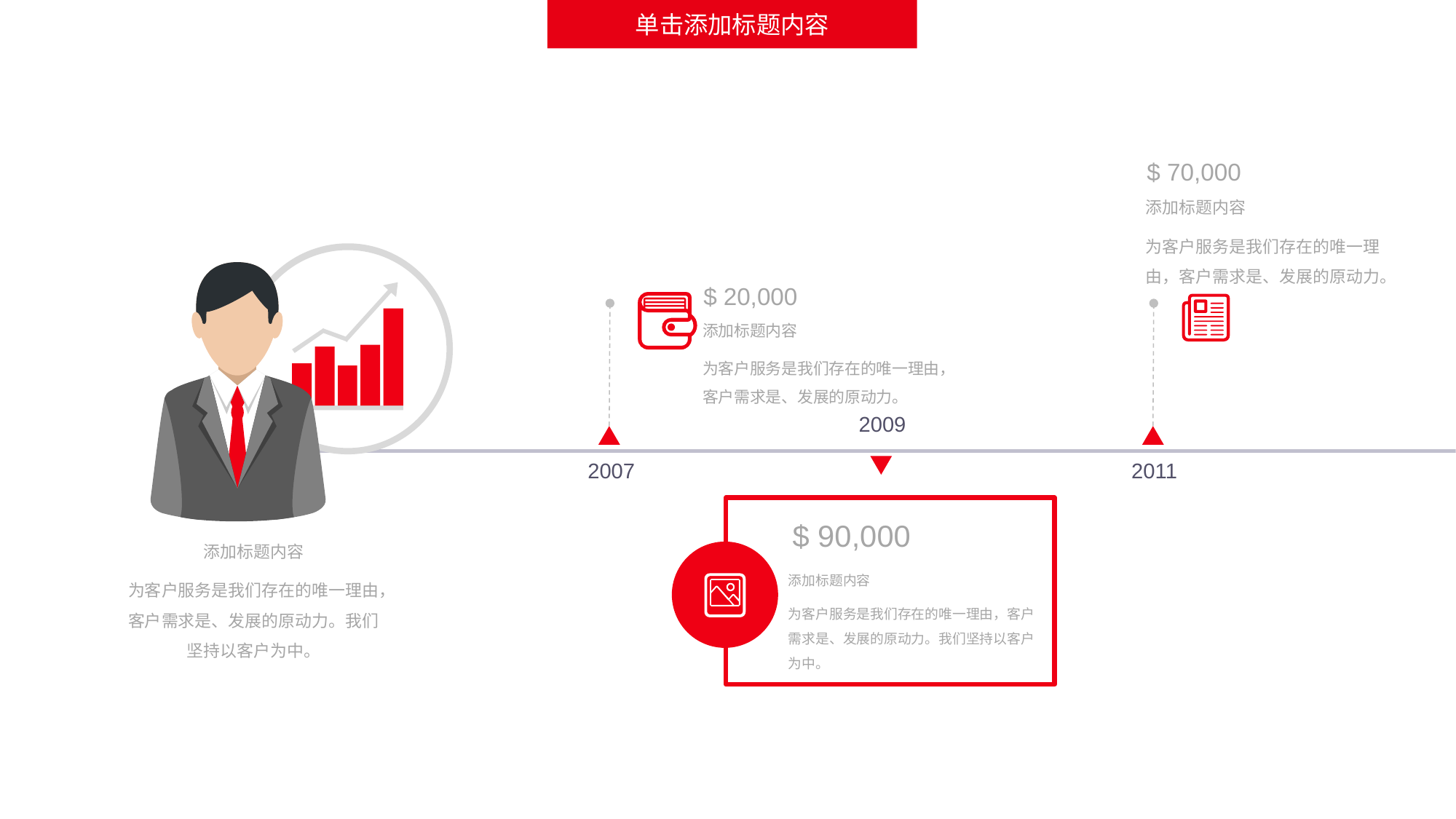

单击添加标题内容
$ 70,000
添加标题内容
为客户服务是我们存在的唯一理由，客户需求是、发展的原动力。

$ 20,000

添加标题内容
为客户服务是我们存在的唯一理由，客户需求是、发展的原动力。
2009

2007
2011

$ 90,000
添加标题内容
为客户服务是我们存在的唯一理由，客户需求是、发展的原动力。我们坚持以客户为中。

添加标题内容
为客户服务是我们存在的唯一理由，客户需求是、发展的原动力。我们坚持以客户为中。